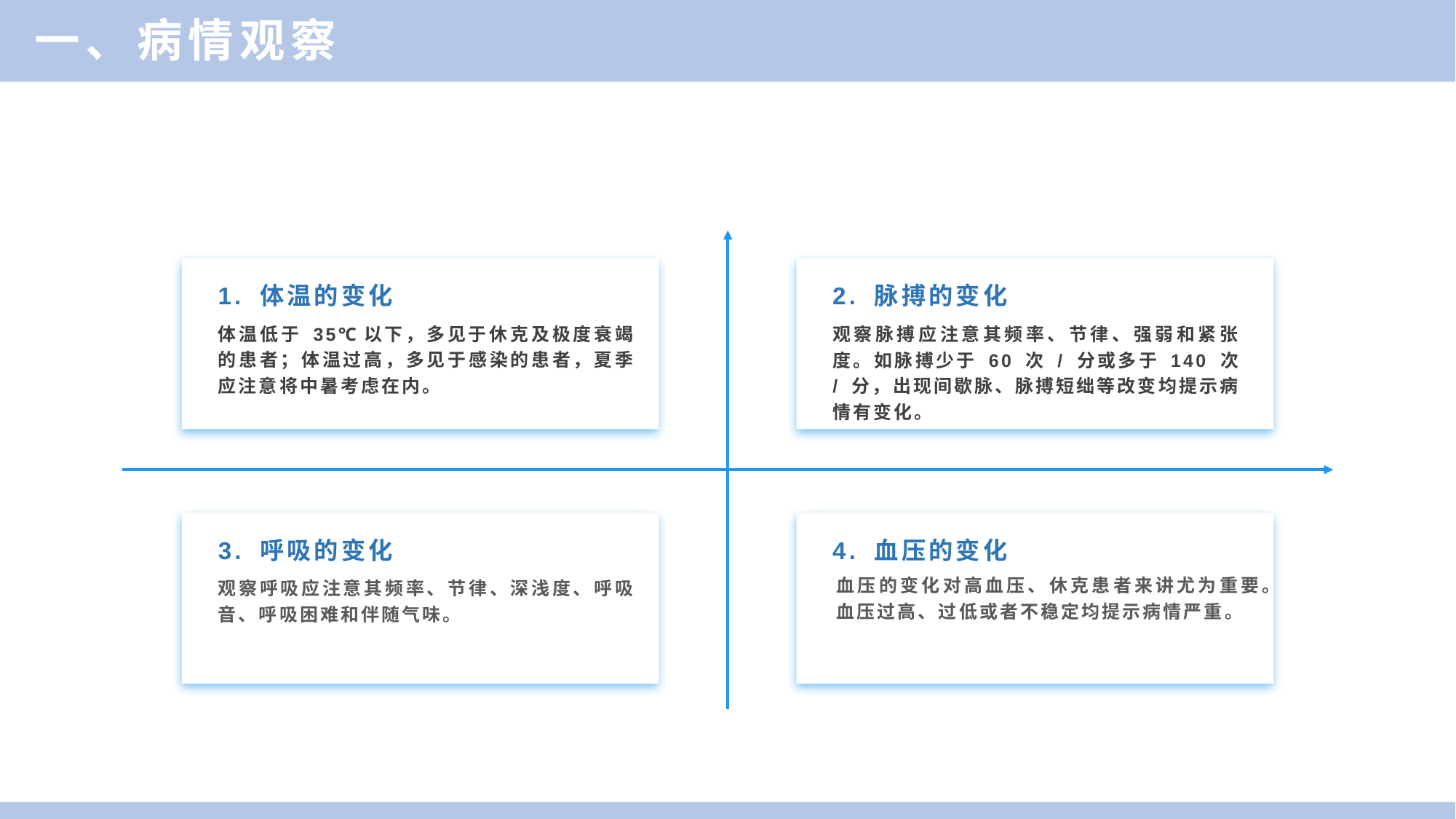

一、病情观察

1. 体温的变化

2. 脉搏的变化
体温低于 35℃以下，多见于休克及极度衰竭的患者；体温过高，多见于感染的患者，夏季应注意将中暑考虑在内。
观察脉搏应注意其频率、节律、强弱和紧张度。如脉搏少于 60 次 / 分或多于 140 次 / 分，出现间歇脉、脉搏短绌等改变均提示病情有变化。

3. 呼吸的变化

4. 血压的变化
血压的变化对高血压、休克患者来讲尤为重要。血压过高、过低或者不稳定均提示病情严重。
观察呼吸应注意其频率、节律、深浅度、呼吸音、呼吸困难和伴随气味。